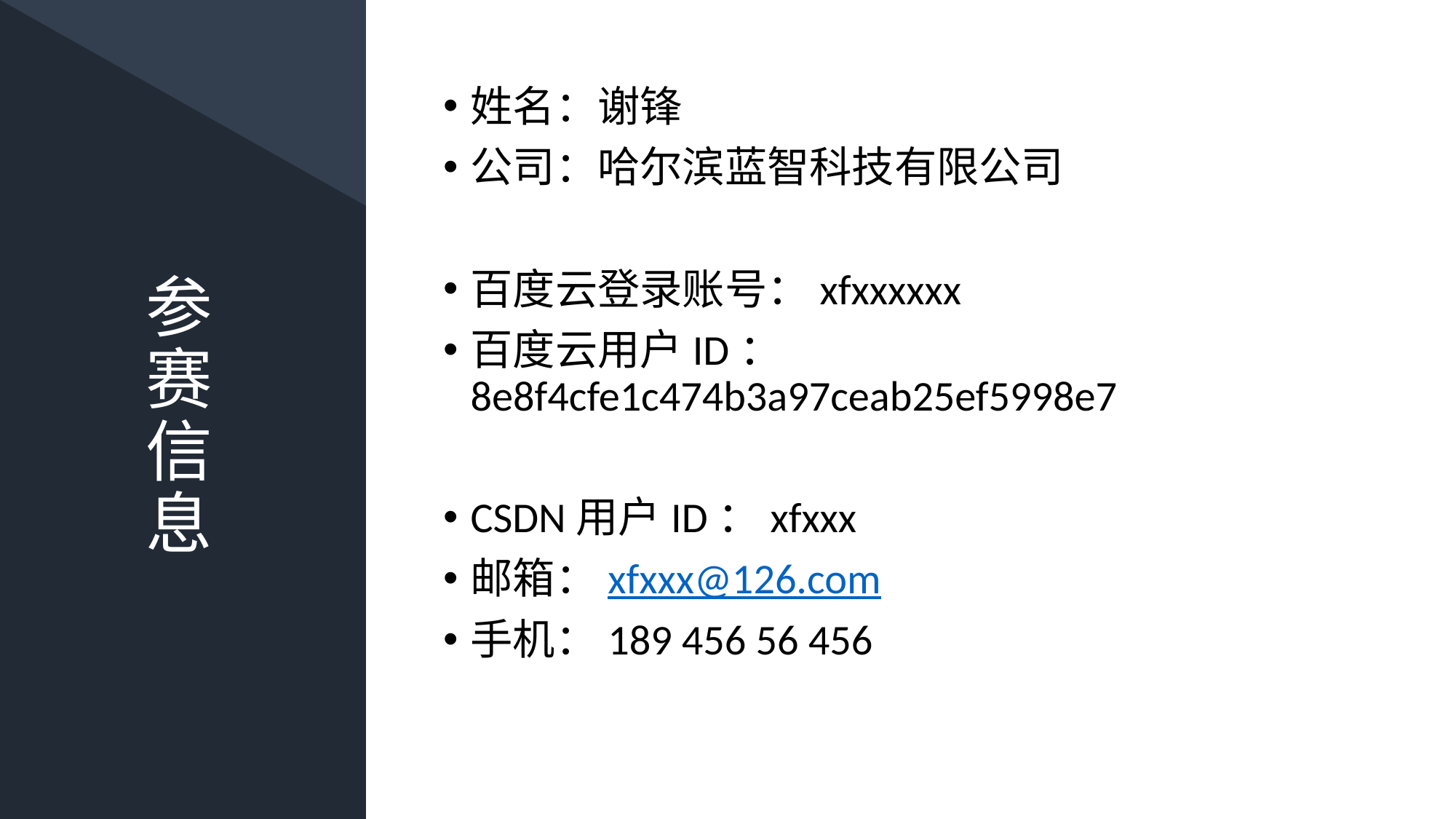

姓名：谢锋
公司：哈尔滨蓝智科技有限公司

百度云登录账号：xfxxxxxx
百度云用户ID：8e8f4cfe1c474b3a97ceab25ef5998e7

CSDN用户ID：xfxxx
邮箱：xfxxx@126.com
手机：189 456 56 456
参赛信息